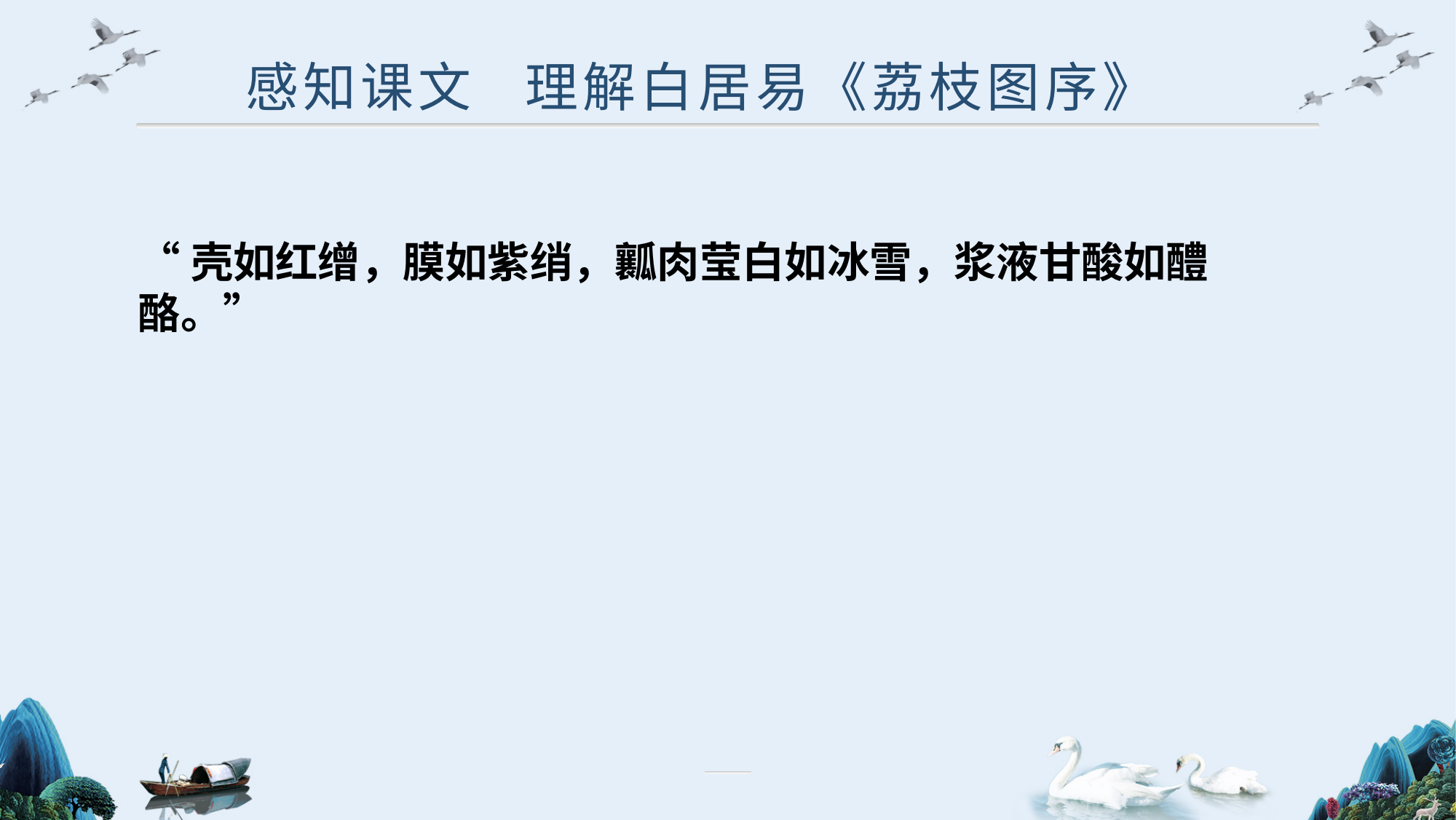

感知课文   理解白居易《荔枝图序》
“壳如红缯，膜如紫绡，瓤肉莹白如冰雪，浆液甘酸如醴酪。”